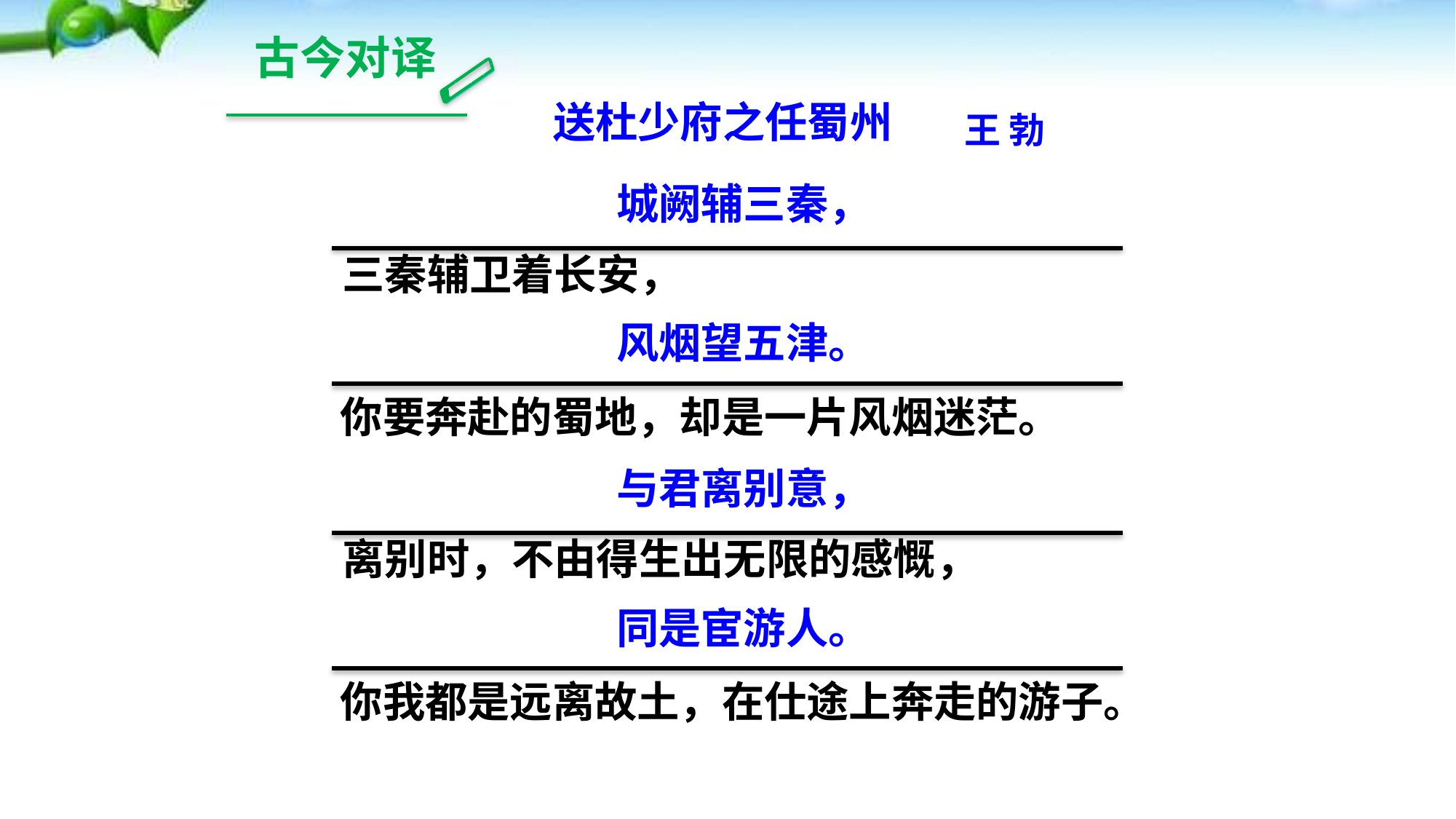

古今对译

送杜少府之任蜀州
王 勃
城阙辅三秦，
三秦辅卫着长安，
风烟望五津。
你要奔赴的蜀地，却是一片风烟迷茫。
与君离别意，
离别时，不由得生出无限的感慨，
同是宦游人。
你我都是远离故土，在仕途上奔走的游子。